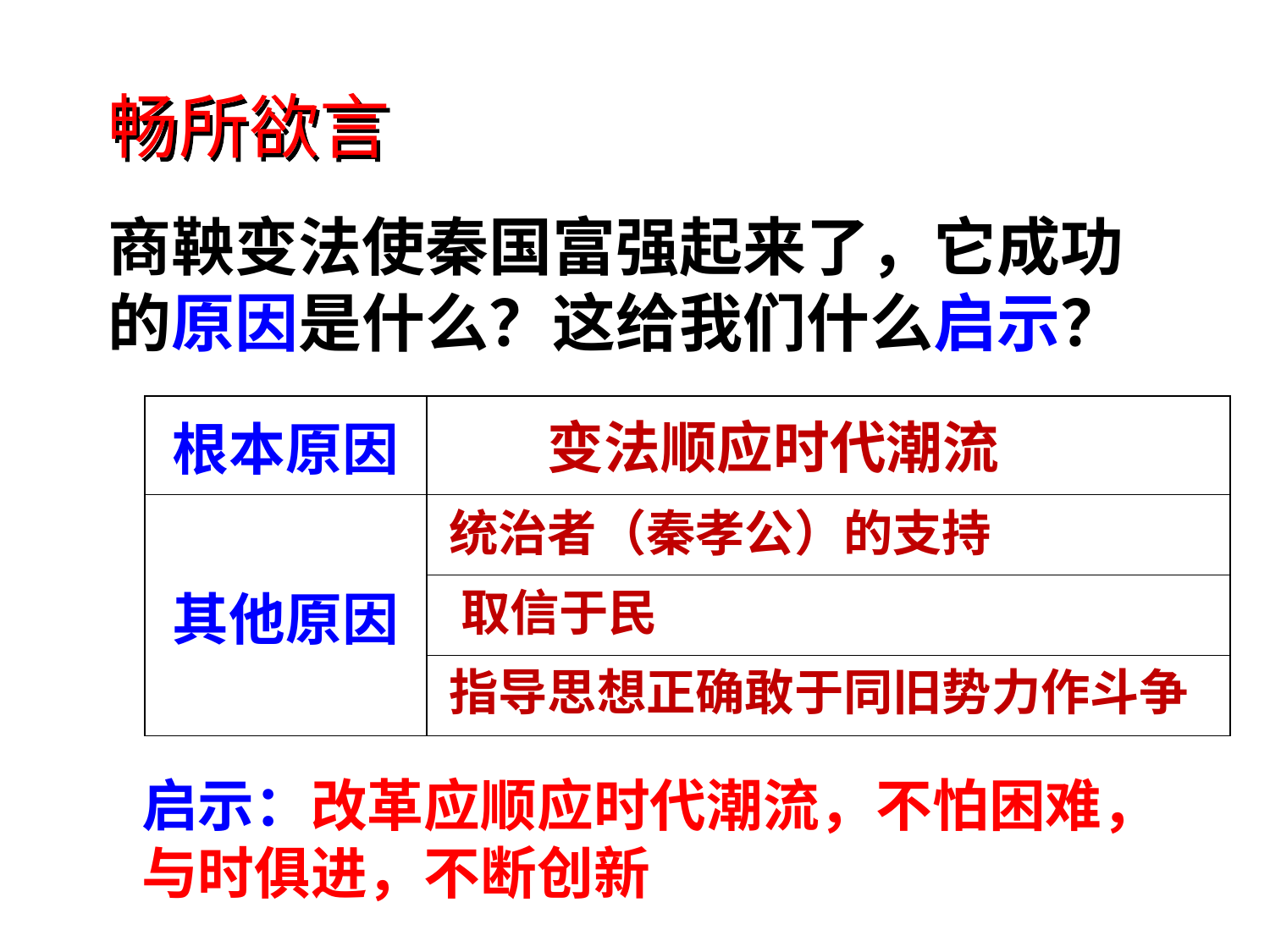

畅所欲言
商鞅变法使秦国富强起来了，它成功的原因是什么？这给我们什么启示？
| 根本原因 |  |
| --- | --- |
| 其他原因 |  |
|  |  |
|  |  |
变法顺应时代潮流
统治者（秦孝公）的支持
取信于民
指导思想正确敢于同旧势力作斗争
启示：改革应顺应时代潮流，不怕困难，与时俱进，不断创新